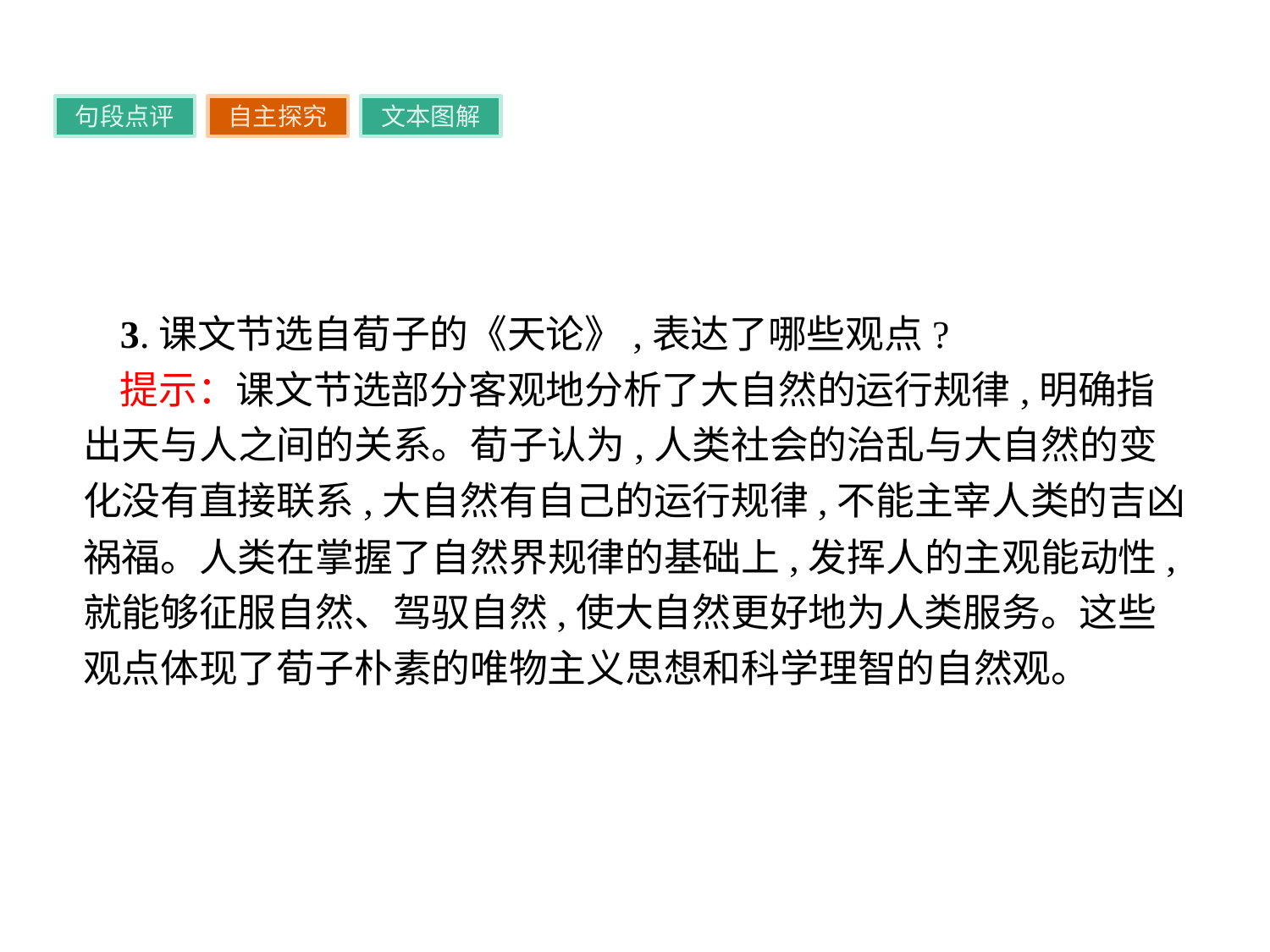

句段点评
自主探究
文本图解
3.课文节选自荀子的《天论》,表达了哪些观点?
提示：课文节选部分客观地分析了大自然的运行规律,明确指出天与人之间的关系。荀子认为,人类社会的治乱与大自然的变化没有直接联系,大自然有自己的运行规律,不能主宰人类的吉凶祸福。人类在掌握了自然界规律的基础上,发挥人的主观能动性,就能够征服自然、驾驭自然,使大自然更好地为人类服务。这些观点体现了荀子朴素的唯物主义思想和科学理智的自然观。